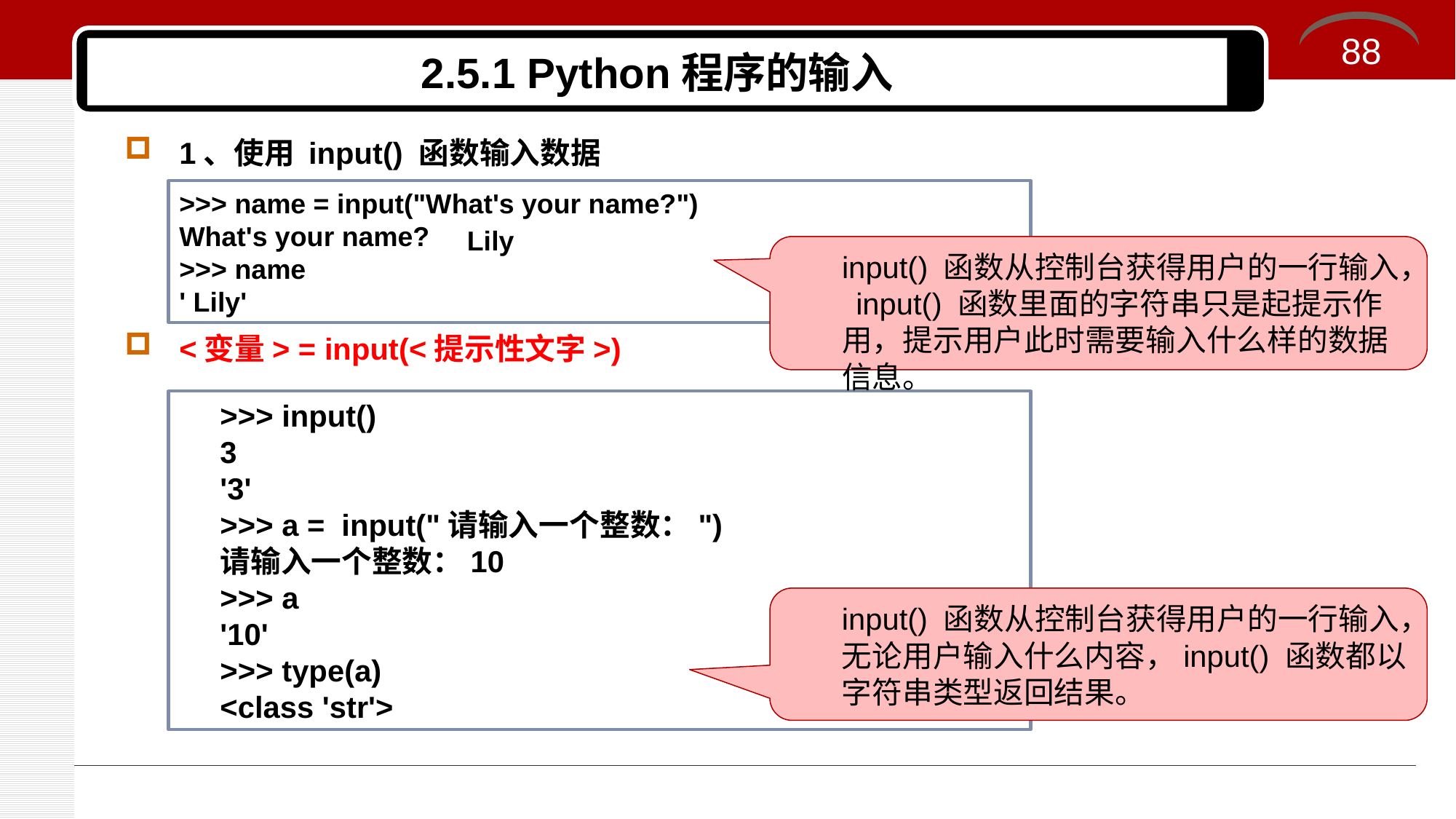

88
# 2.5.1 Python程序的输入
1、使用 input() 函数输入数据

<变量> = input(<提示性文字>)

>>> name = input("What's your name?")
What's your name?
>>> name
' Lily'
Lily
input() 函数从控制台获得用户的一行输入， input() 函数里面的字符串只是起提示作用，提示用户此时需要输入什么样的数据信息。

>>> input()
3
'3'
>>> a =  input("请输入一个整数：")
请输入一个整数：10
>>> a
'10'
>>> type(a)
<class 'str'>
input() 函数从控制台获得用户的一行输入，无论用户输入什么内容，input() 函数都以字符串类型返回结果。